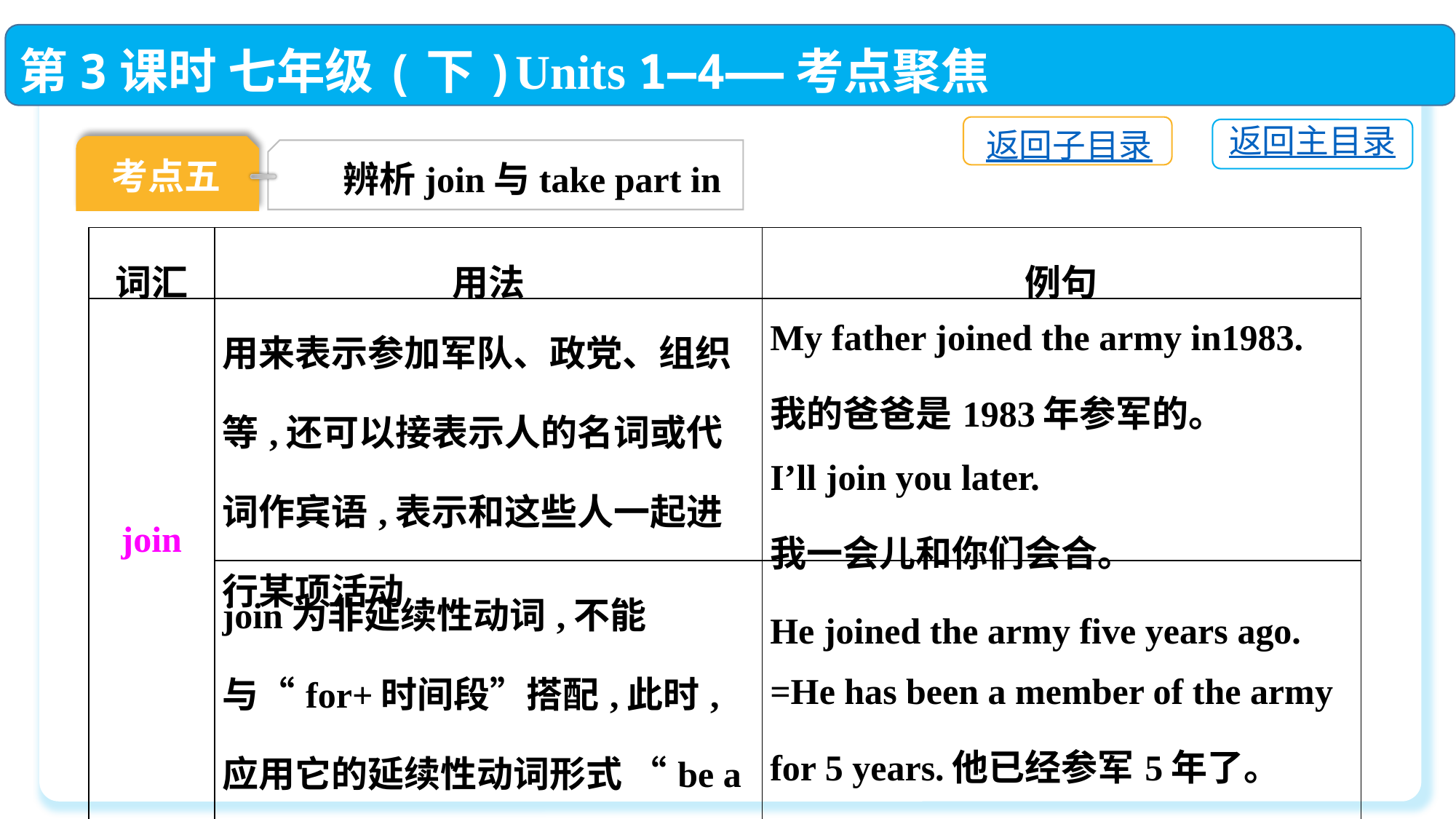

第3课时 七年级(下)Units 1—4——考点聚焦

返回子目录
返回主目录
考点五
辨析join与take part in

| 词汇 | 用法 | 例句 |
| --- | --- | --- |
| join | 用来表示参加军队、政党、组织等,还可以接表示人的名词或代词作宾语,表示和这些人一起进行某项活动 | My father joined the army in1983. 我的爸爸是1983年参军的。 I’ll join you later. 我一会儿和你们会合。 |
|  | join为非延续性动词,不能与“for+时间段”搭配,此时,应用它的延续性动词形式 “be a member of” | He joined the army five years ago. =He has been a member of the army for 5 years.他已经参军5年了。 |